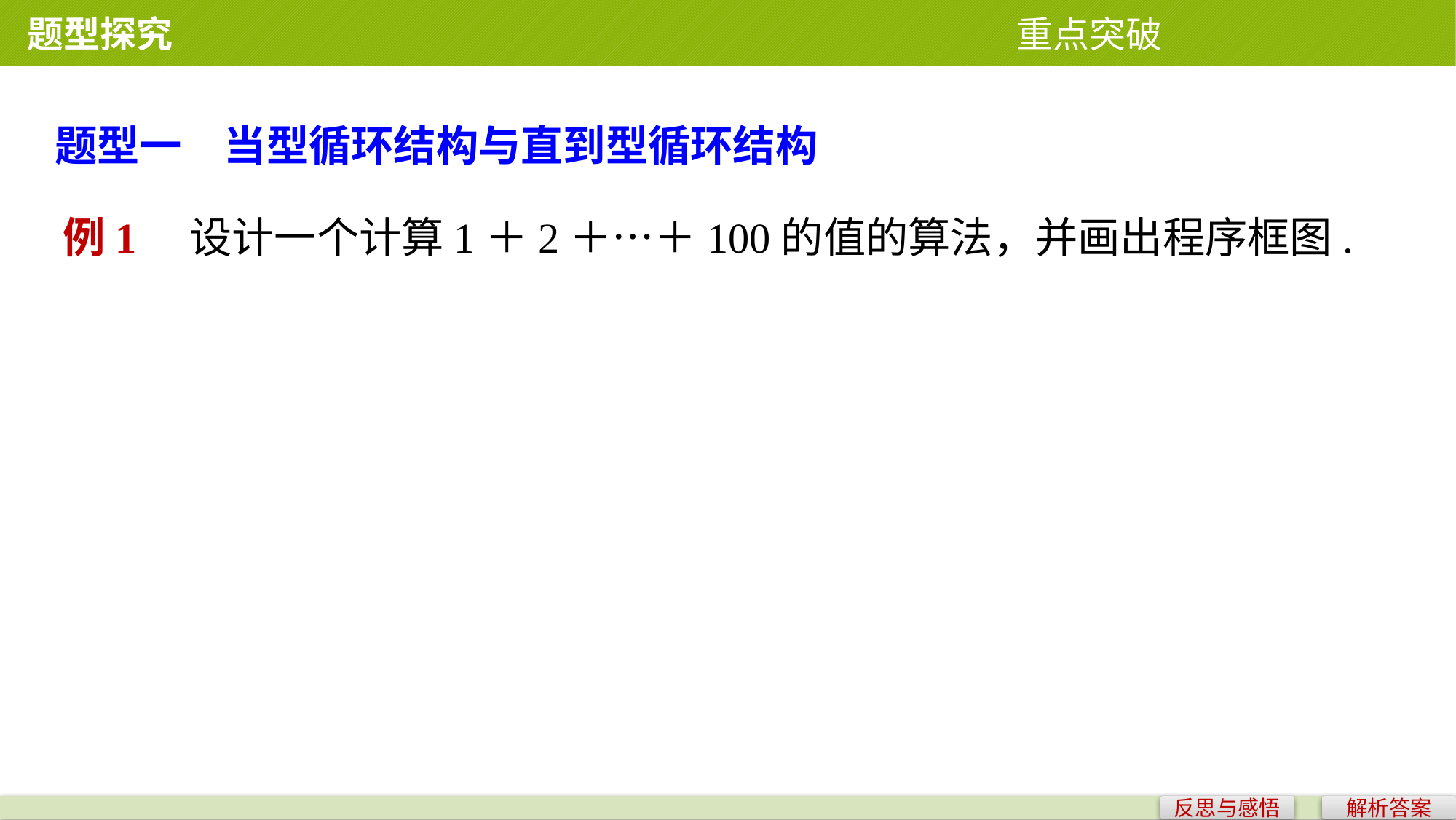

题型探究                                                                                                       重点突破
题型一　当型循环结构与直到型循环结构
例1　设计一个计算1＋2＋…＋100的值的算法，并画出程序框图.
反思与感悟
解析答案